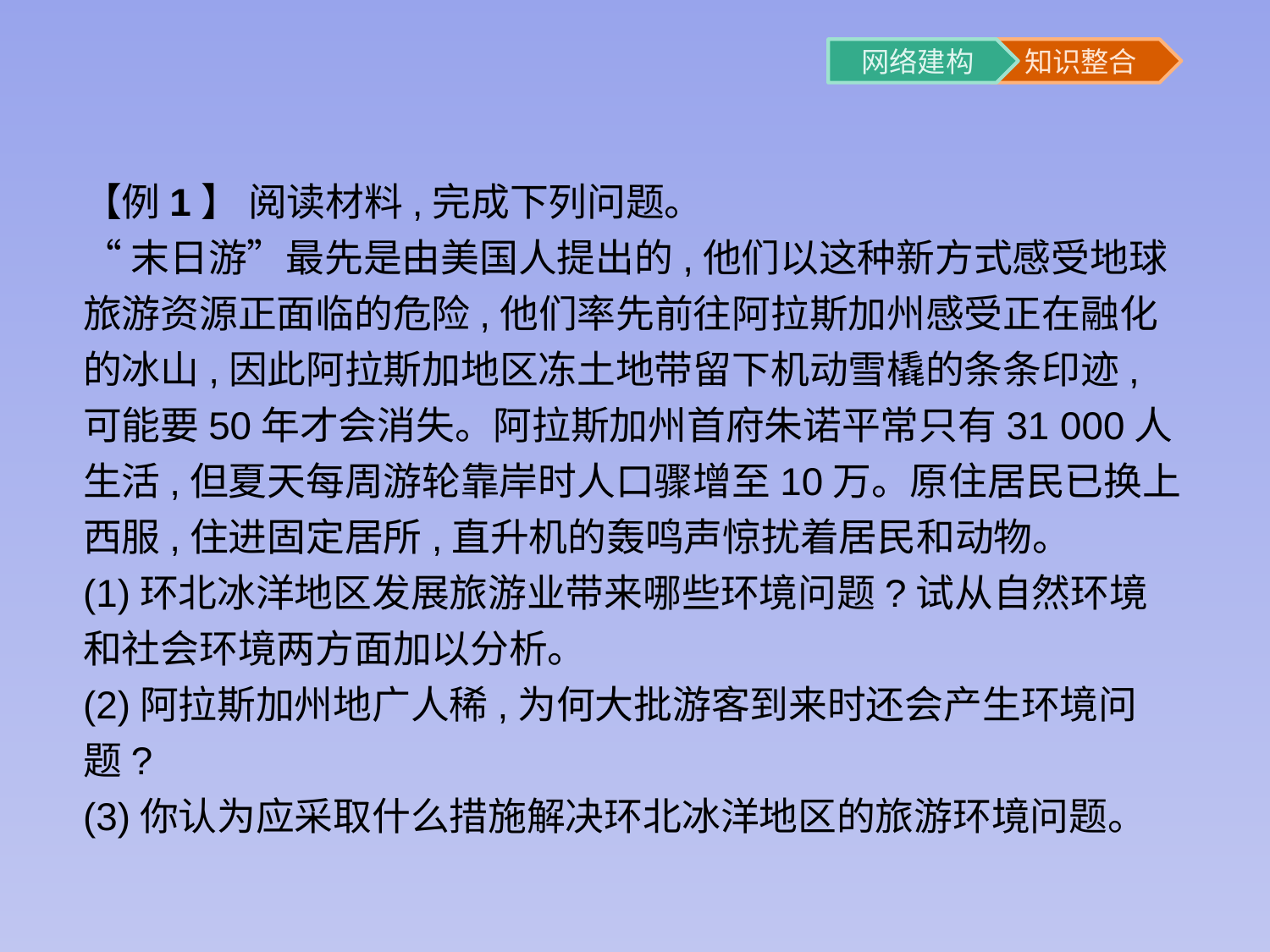

【例1】 阅读材料,完成下列问题。
“末日游”最先是由美国人提出的,他们以这种新方式感受地球旅游资源正面临的危险,他们率先前往阿拉斯加州感受正在融化的冰山,因此阿拉斯加地区冻土地带留下机动雪橇的条条印迹,可能要50年才会消失。阿拉斯加州首府朱诺平常只有31 000人生活,但夏天每周游轮靠岸时人口骤增至10万。原住居民已换上西服,住进固定居所,直升机的轰鸣声惊扰着居民和动物。
(1)环北冰洋地区发展旅游业带来哪些环境问题?试从自然环境和社会环境两方面加以分析。
(2)阿拉斯加州地广人稀,为何大批游客到来时还会产生环境问题?
(3)你认为应采取什么措施解决环北冰洋地区的旅游环境问题。